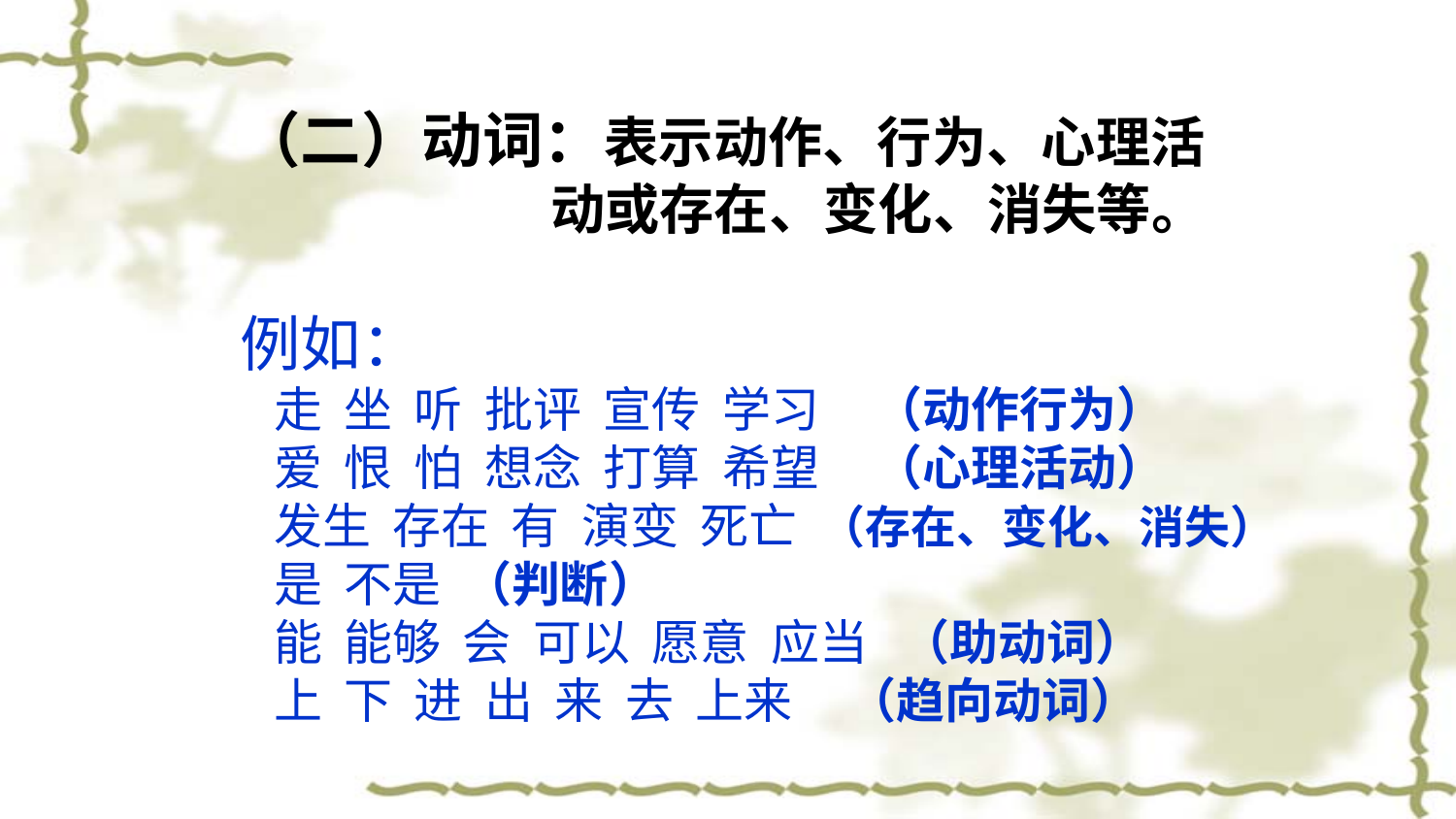

（二）动词：表示动作、行为、心理活
                        动或存在、变化、消失等。

例如：
  走  坐  听  批评  宣传  学习     （动作行为）
  爱  恨  怕  想念  打算  希望     （心理活动）
  发生  存在  有  演变  死亡  （存在、变化、消失）
  是  不是  （判断）
  能  能够  会  可以  愿意  应当   （助动词）
  上  下  进  出  来  去  上来     （趋向动词）